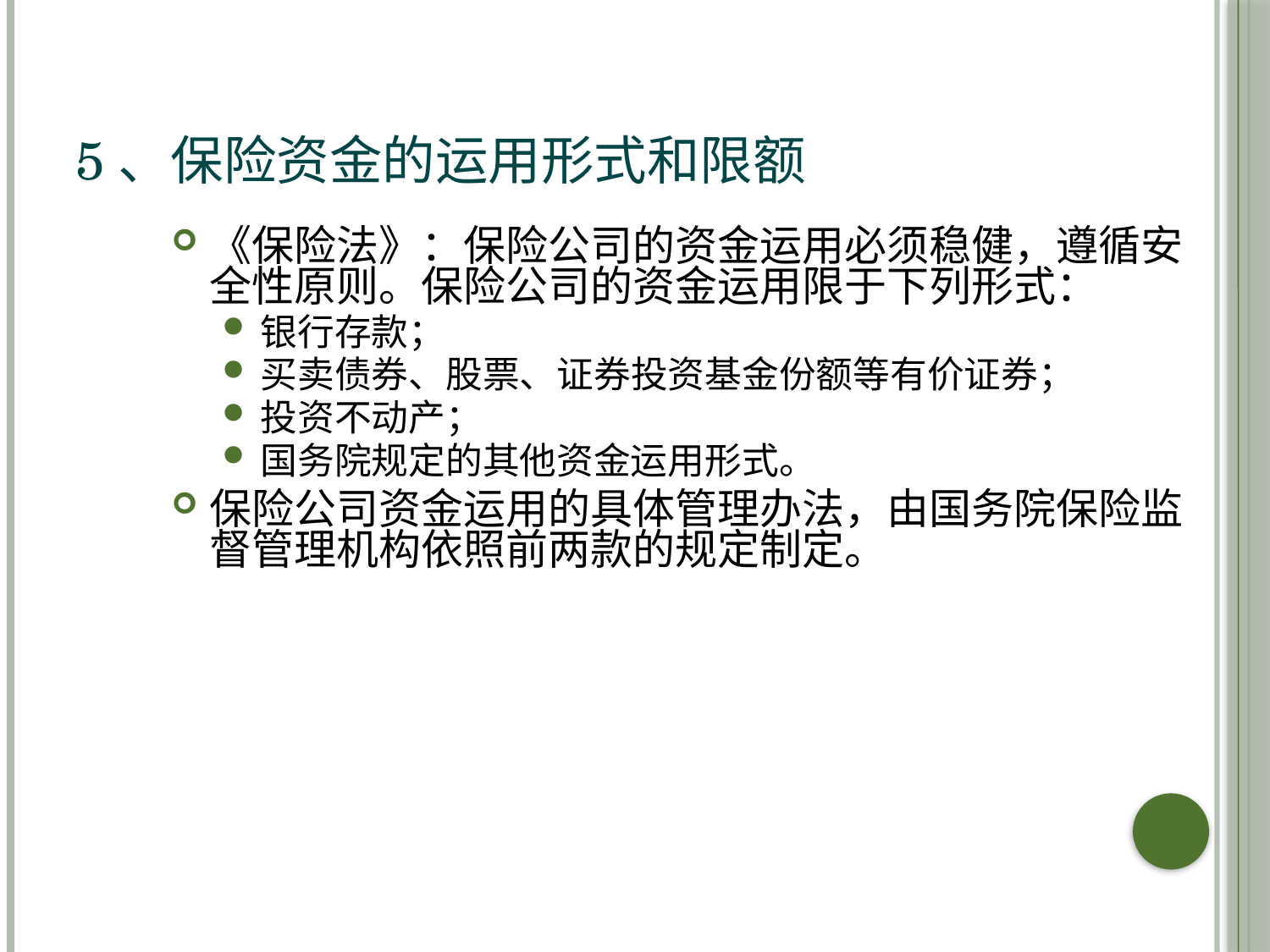

# 5、保险资金的运用形式和限额
《保险法》：保险公司的资金运用必须稳健，遵循安全性原则。保险公司的资金运用限于下列形式：
银行存款；
买卖债券、股票、证券投资基金份额等有价证券；
投资不动产；
国务院规定的其他资金运用形式。
保险公司资金运用的具体管理办法，由国务院保险监督管理机构依照前两款的规定制定。